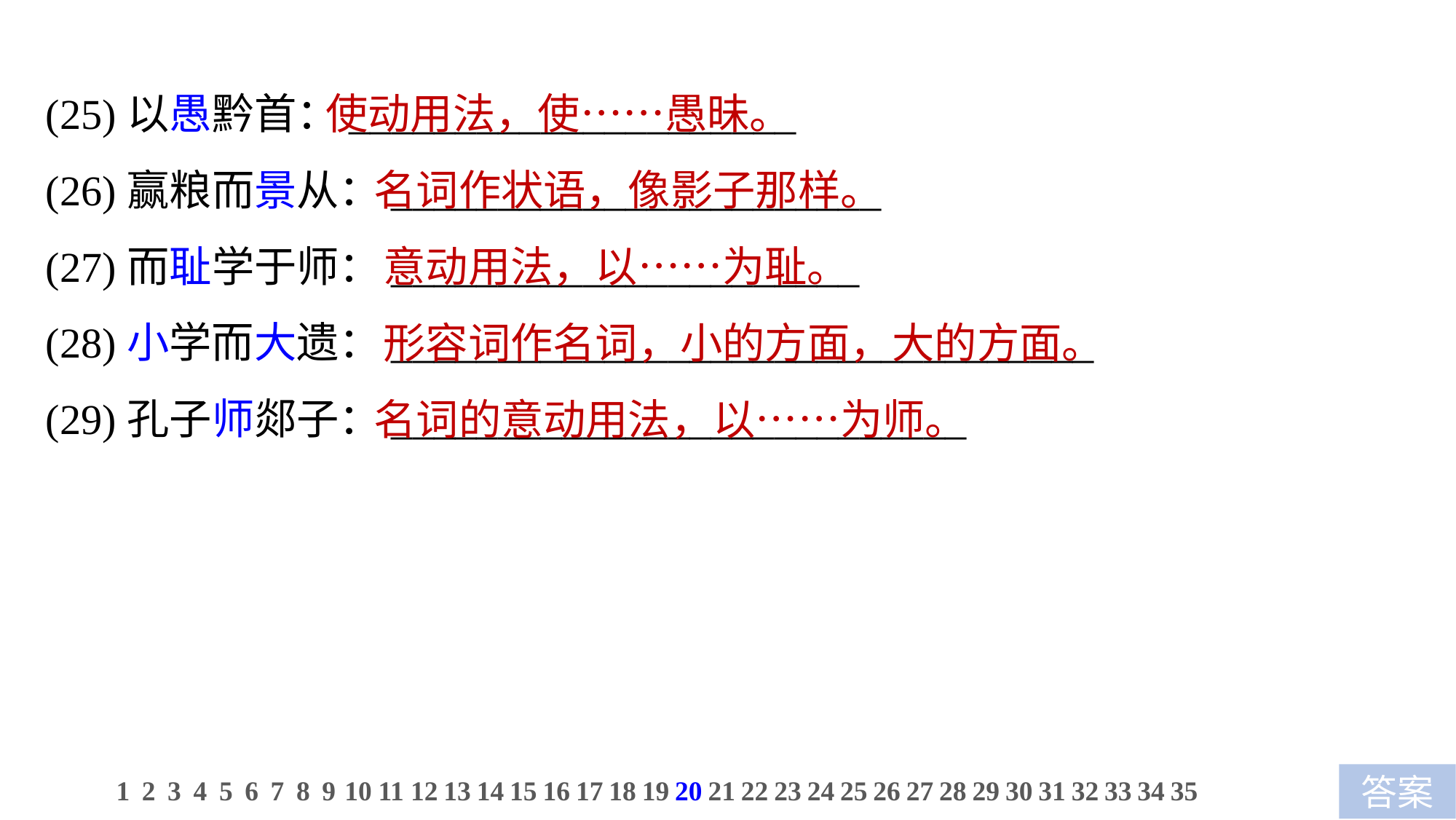

(25)以愚黔首：_____________________
(26)赢粮而景从：_______________________
(27)而耻学于师：______________________
(28)小学而大遗：_________________________________
(29)孔子师郯子：___________________________
使动用法，使……愚昧。
    名词作状语，像影子那样。
     意动用法，以……为耻。
     形容词作名词，小的方面，大的方面。
    名词的意动用法，以……为师。
1
2
3
4
5
6
7
8
9
10
11
12
13
14
15
16
17
18
19
20
21
22
23
24
25
26
27
28
29
30
31
32
33
34
35
答案